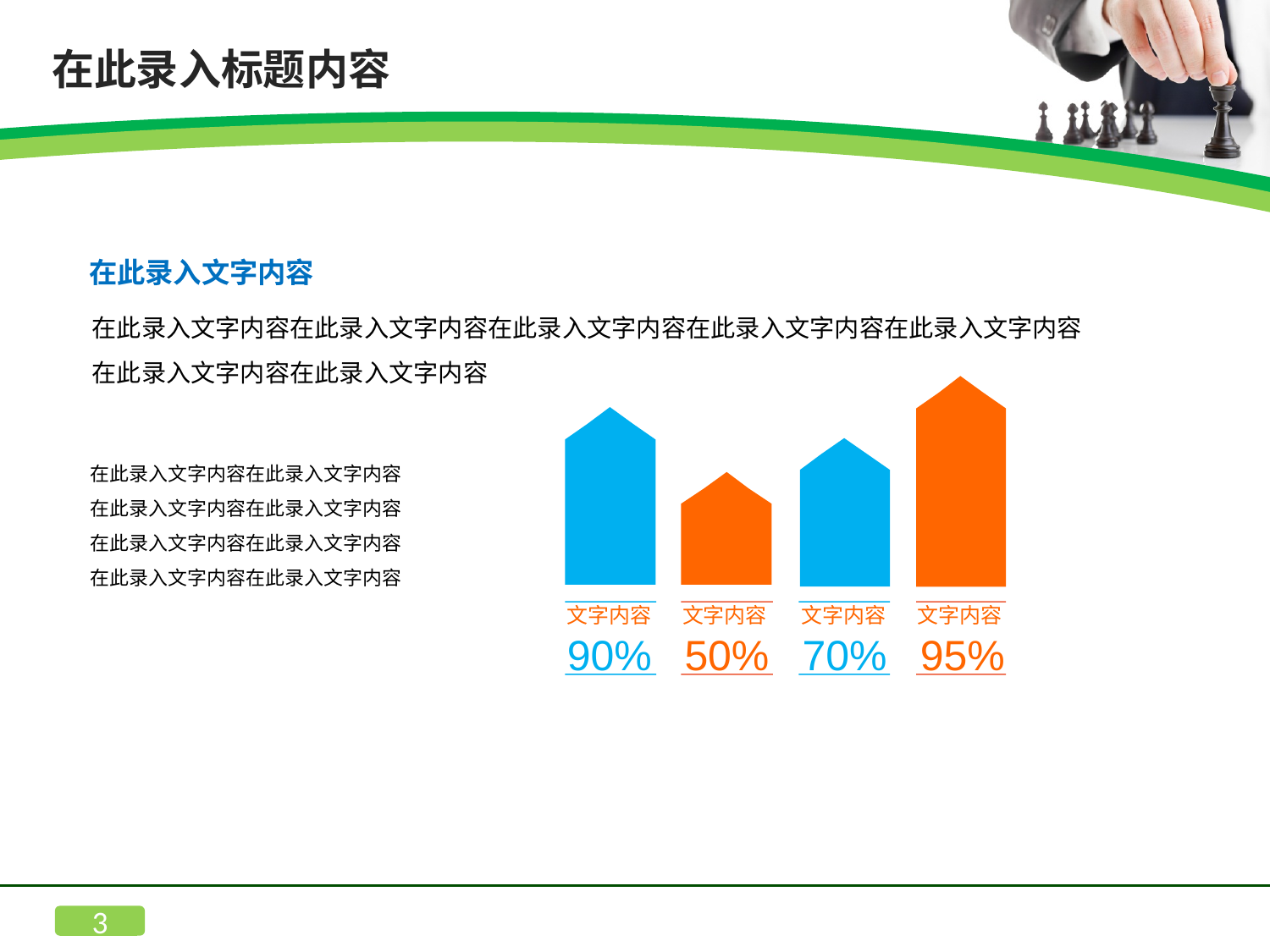

在此录入标题内容
在此录入文字内容
在此录入文字内容在此录入文字内容在此录入文字内容在此录入文字内容在此录入文字内容
在此录入文字内容在此录入文字内容

在此录入文字内容在此录入文字内容在此录入文字内容在此录入文字内容在此录入文字内容在此录入文字内容
在此录入文字内容在此录入文字内容

文字内容
文字内容
文字内容
文字内容

90%
50%
70%
95%